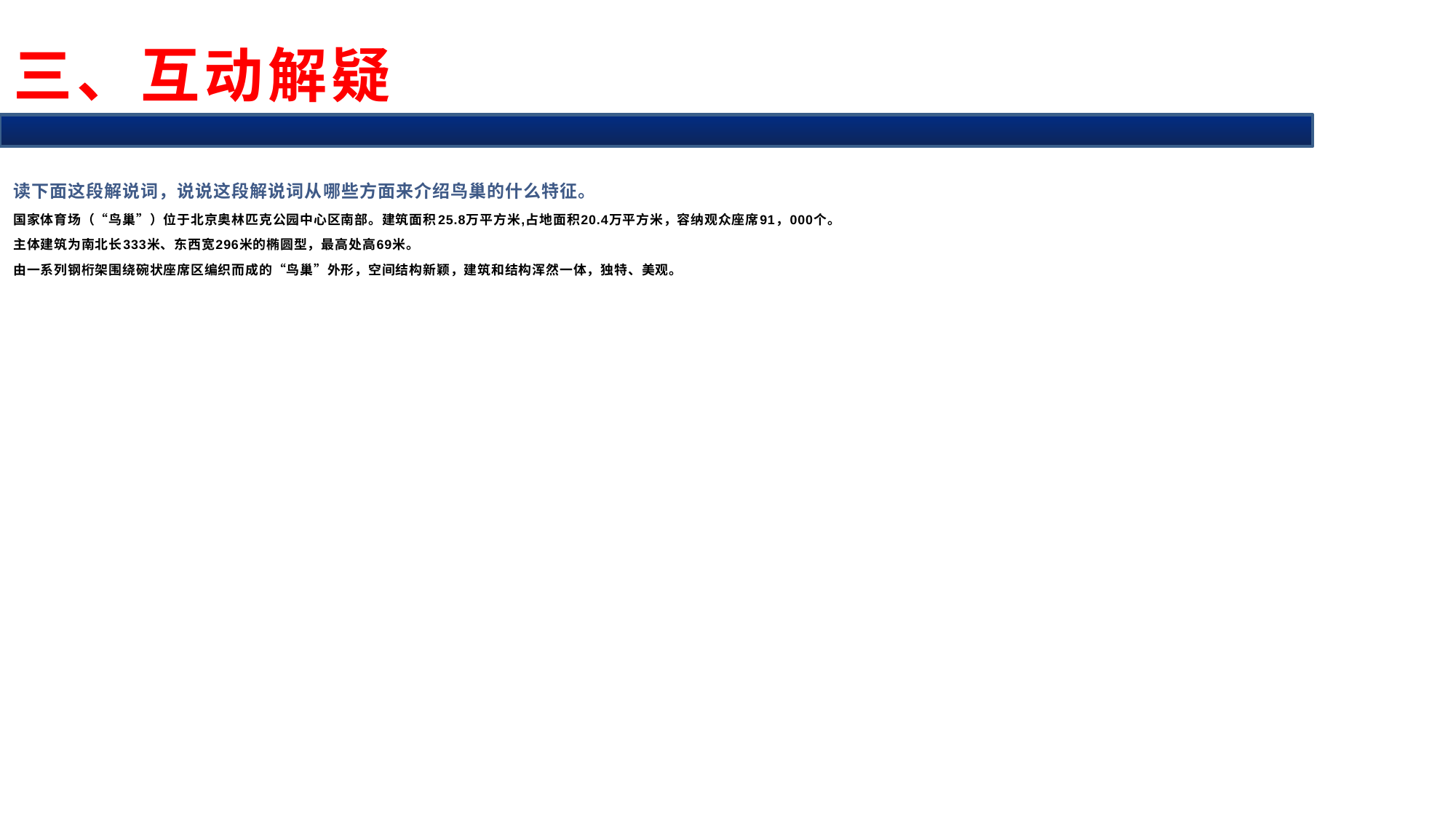

三、互动解疑

读下面这段解说词，说说这段解说词从哪些方面来介绍鸟巢的什么特征。
国家体育场（“鸟巢”）位于北京奥林匹克公园中心区南部。建筑面积25.8万平方米,占地面积20.4万平方米，容纳观众座席91，000个。
主体建筑为南北长333米、东西宽296米的椭圆型，最高处高69米。
由一系列钢桁架围绕碗状座席区编织而成的“鸟巢”外形，空间结构新颖，建筑和结构浑然一体，独特、美观。